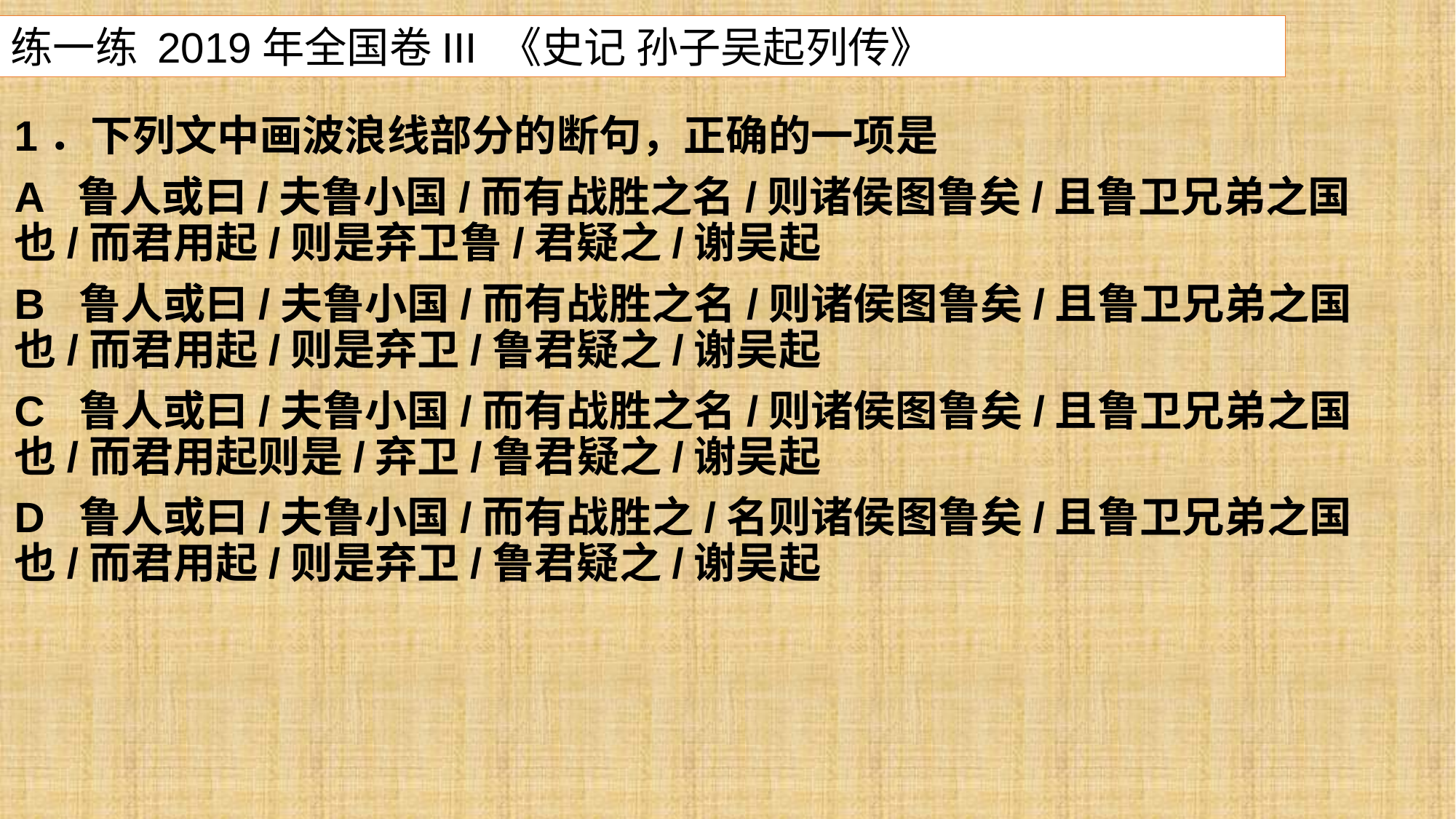

练一练 2019年全国卷III 《史记 孙子吴起列传》
1．下列文中画波浪线部分的断句，正确的一项是
A  鲁人或曰/夫鲁小国/而有战胜之名/则诸侯图鲁矣/且鲁卫兄弟之国也/而君用起/则是弃卫鲁/君疑之/谢吴起
B  鲁人或曰/夫鲁小国/而有战胜之名/则诸侯图鲁矣/且鲁卫兄弟之国也/而君用起/则是弃卫/鲁君疑之/谢吴起
C  鲁人或曰/夫鲁小国/而有战胜之名/则诸侯图鲁矣/且鲁卫兄弟之国也/而君用起则是/弃卫/鲁君疑之/谢吴起
D  鲁人或曰/夫鲁小国/而有战胜之/名则诸侯图鲁矣/且鲁卫兄弟之国也/而君用起/则是弃卫/鲁君疑之/谢吴起